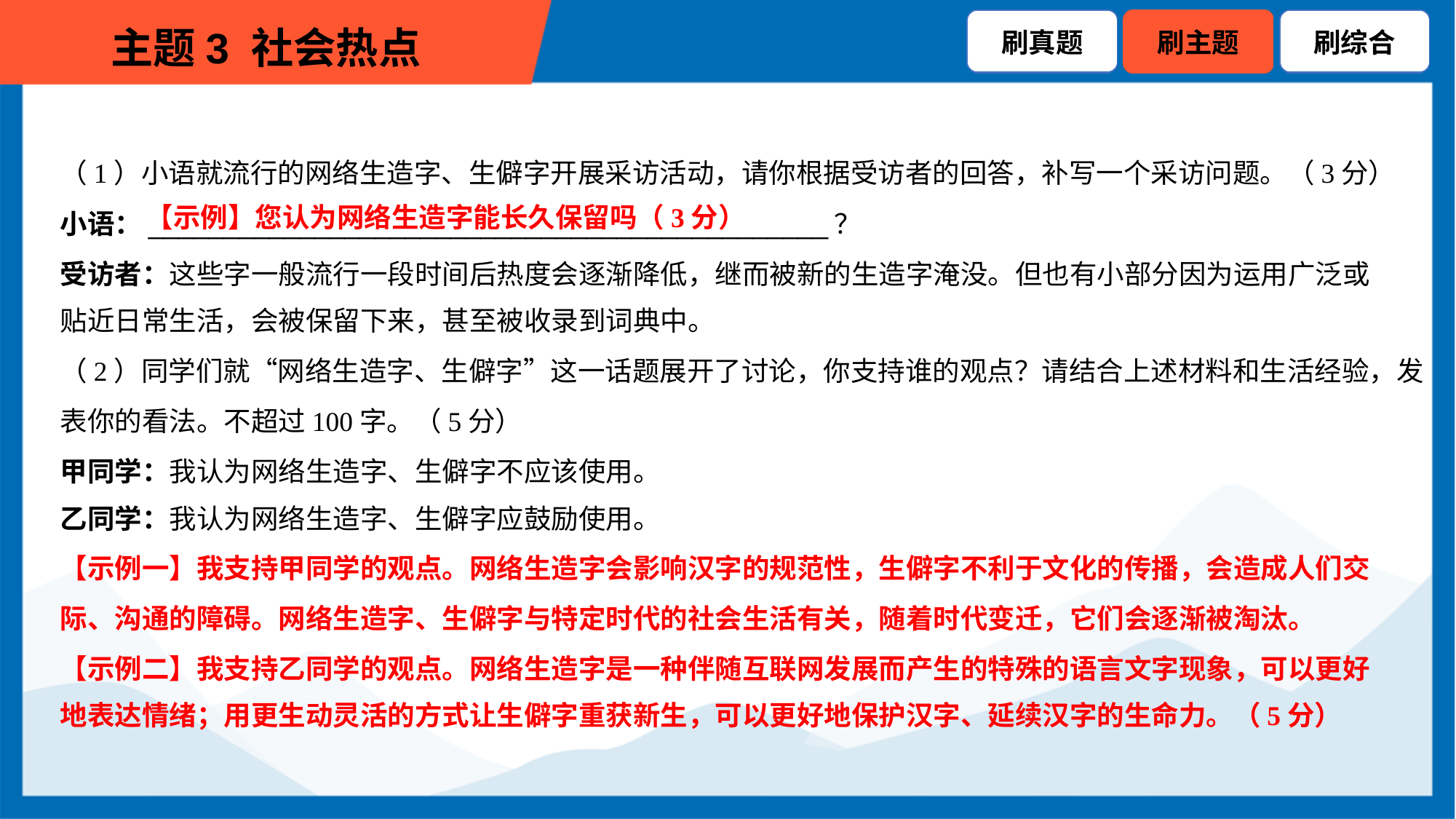

（1）小语就流行的网络生造字、生僻字开展采访活动，请你根据受访者的回答，补写一个采访问题。（3分）
【示例】您认为网络生造字能长久保留吗（3分）
小语：_____________________________________________？
受访者：这些字一般流行一段时间后热度会逐渐降低，继而被新的生造字淹没。但也有小部分因为运用广泛或
贴近日常生活，会被保留下来，甚至被收录到词典中。
（2）同学们就“网络生造字、生僻字”这一话题展开了讨论，你支持谁的观点？请结合上述材料和生活经验，发
表你的看法。不超过100字。（5分）
甲同学：我认为网络生造字、生僻字不应该使用。
乙同学：我认为网络生造字、生僻字应鼓励使用。
【示例一】我支持甲同学的观点。网络生造字会影响汉字的规范性，生僻字不利于文化的传播，会造成人们交
际、沟通的障碍。网络生造字、生僻字与特定时代的社会生活有关，随着时代变迁，它们会逐渐被淘汰。
【示例二】我支持乙同学的观点。网络生造字是一种伴随互联网发展而产生的特殊的语言文字现象，可以更好
地表达情绪；用更生动灵活的方式让生僻字重获新生，可以更好地保护汉字、延续汉字的生命力。（5分）